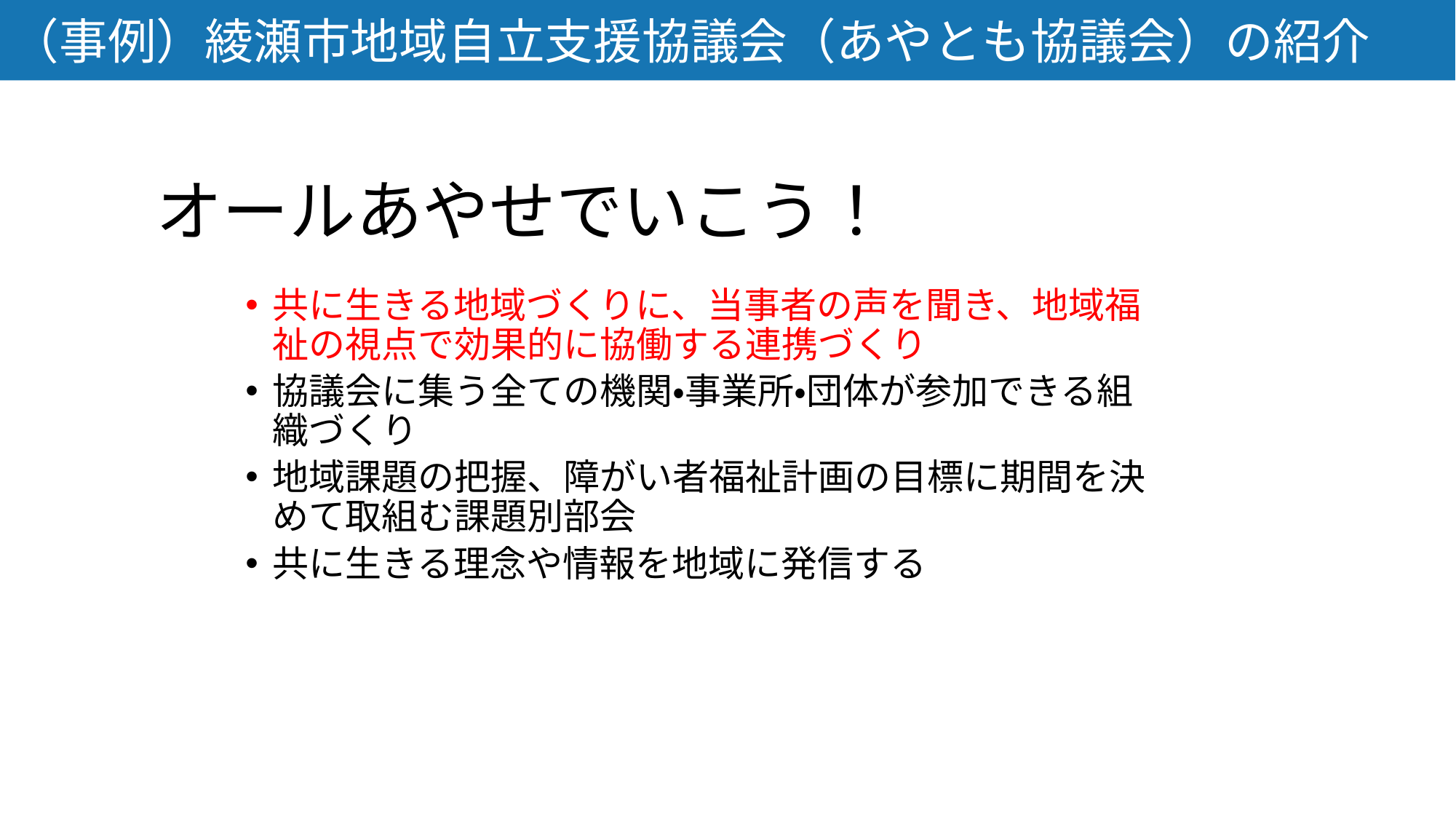

（事例）綾瀬市地域自立支援協議会（あやとも協議会）の紹介
# オールあやせでいこう！
共に生きる地域づくりに、当事者の声を聞き、地域福祉の視点で効果的に協働する連携づくり
協議会に集う全ての機関・事業所・団体が参加できる組織づくり
地域課題の把握、障がい者福祉計画の目標に期間を決めて取組む課題別部会
共に生きる理念や情報を地域に発信する

30